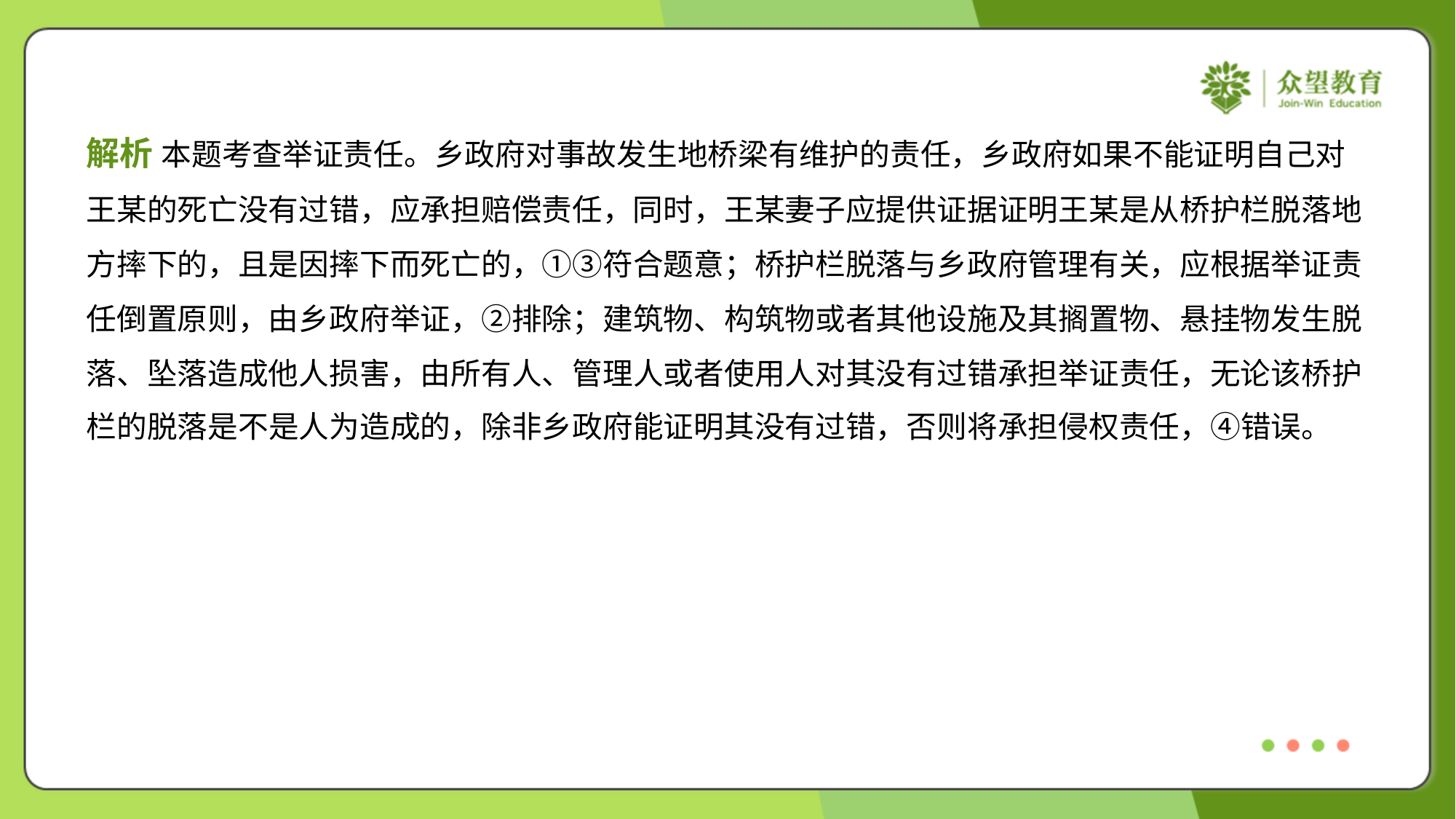

解析 本题考查举证责任。乡政府对事故发生地桥梁有维护的责任，乡政府如果不能证明自己对
王某的死亡没有过错，应承担赔偿责任，同时，王某妻子应提供证据证明王某是从桥护栏脱落地
方摔下的，且是因摔下而死亡的，①③符合题意；桥护栏脱落与乡政府管理有关，应根据举证责
任倒置原则，由乡政府举证，②排除；建筑物、构筑物或者其他设施及其搁置物、悬挂物发生脱
落、坠落造成他人损害，由所有人、管理人或者使用人对其没有过错承担举证责任，无论该桥护
栏的脱落是不是人为造成的，除非乡政府能证明其没有过错，否则将承担侵权责任，④错误。